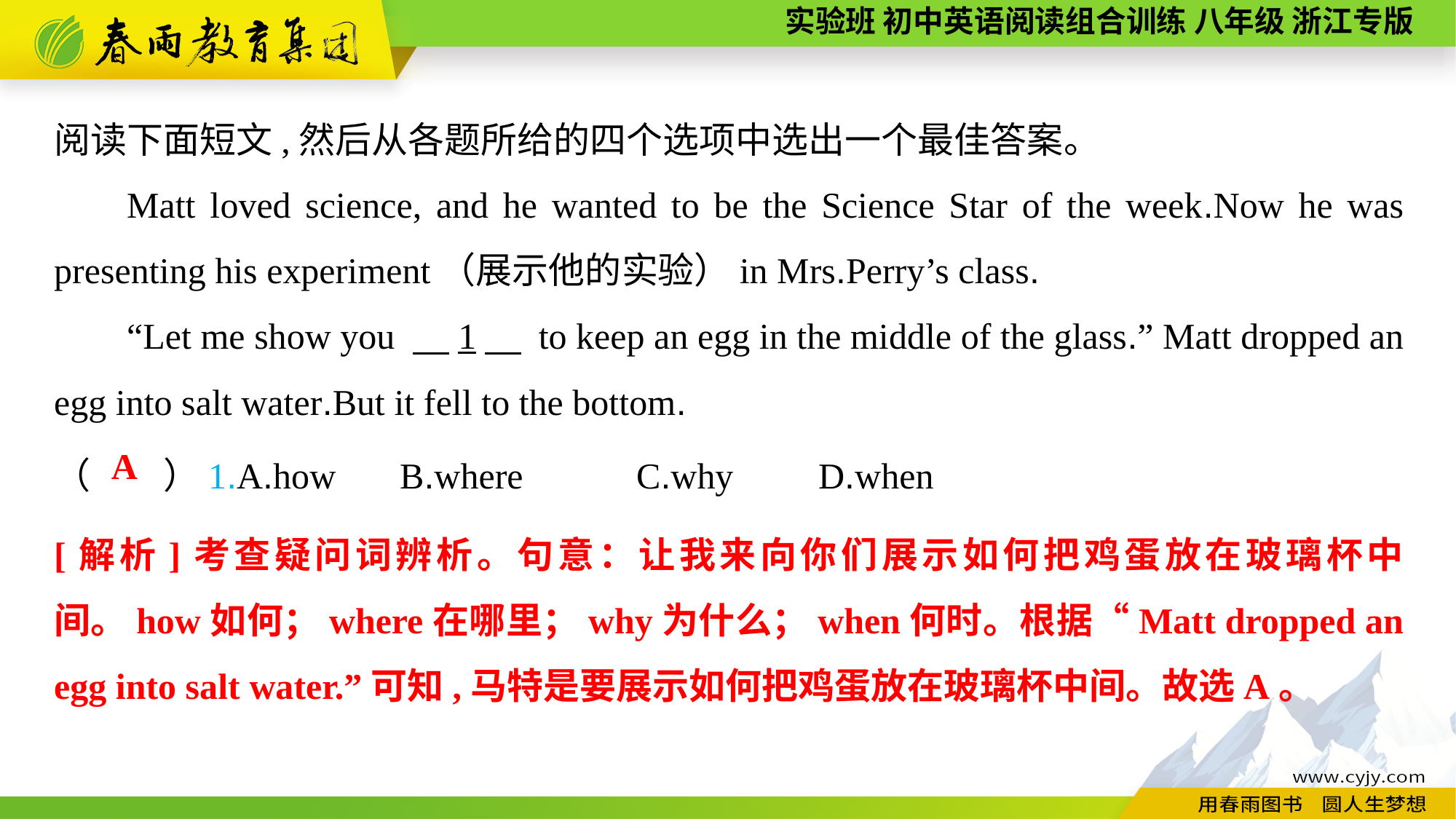

阅读下面短文,然后从各题所给的四个选项中选出一个最佳答案。
Matt loved science, and he wanted to be the Science Star of the week.Now he was presenting his experiment（展示他的实验）in Mrs.Perry’s class.
“Let me show you 　1　 to keep an egg in the middle of the glass.” Matt dropped an egg into salt water.But it fell to the bottom.
（　　）1.A.how	  B.where	    C.why	D.when
A
[解析]考查疑问词辨析。句意：让我来向你们展示如何把鸡蛋放在玻璃杯中间。how如何；where在哪里；why为什么；when何时。根据“Matt dropped an egg into salt water.”可知,马特是要展示如何把鸡蛋放在玻璃杯中间。故选A。